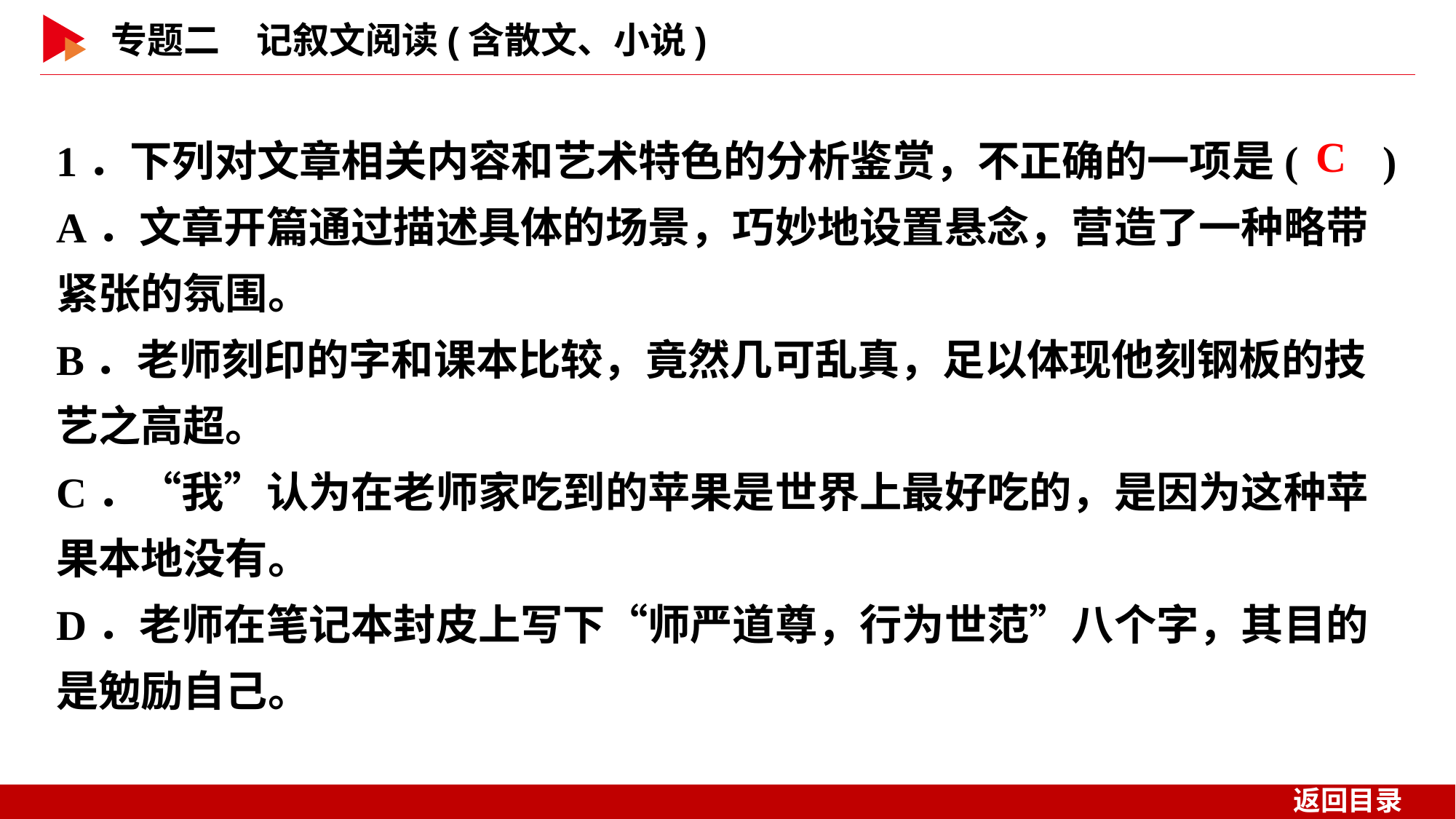

1．下列对文章相关内容和艺术特色的分析鉴赏，不正确的一项是(        )
A．文章开篇通过描述具体的场景，巧妙地设置悬念，营造了一种略带紧张的氛围。
B．老师刻印的字和课本比较，竟然几可乱真，足以体现他刻钢板的技艺之高超。
C．“我”认为在老师家吃到的苹果是世界上最好吃的，是因为这种苹果本地没有。
D．老师在笔记本封皮上写下“师严道尊，行为世范”八个字，其目的是勉励自己。
   C